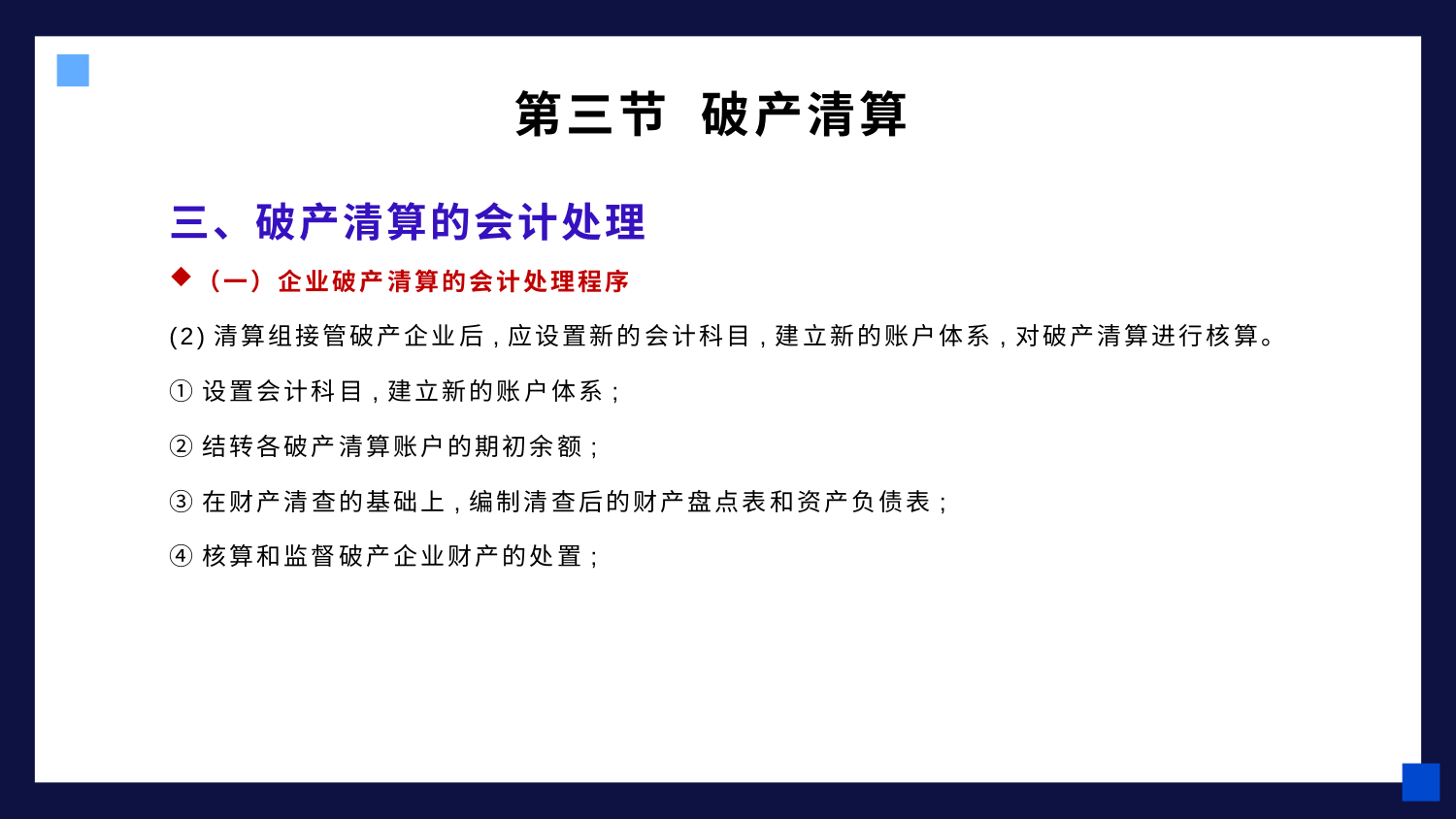

第三节  破产清算
# 三、破产清算的会计处理
（一）企业破产清算的会计处理程序
(2)清算组接管破产企业后,应设置新的会计科目,建立新的账户体系,对破产清算进行核算。
①设置会计科目,建立新的账户体系;
②结转各破产清算账户的期初余额;
③在财产清查的基础上,编制清查后的财产盘点表和资产负债表;
④核算和监督破产企业财产的处置;